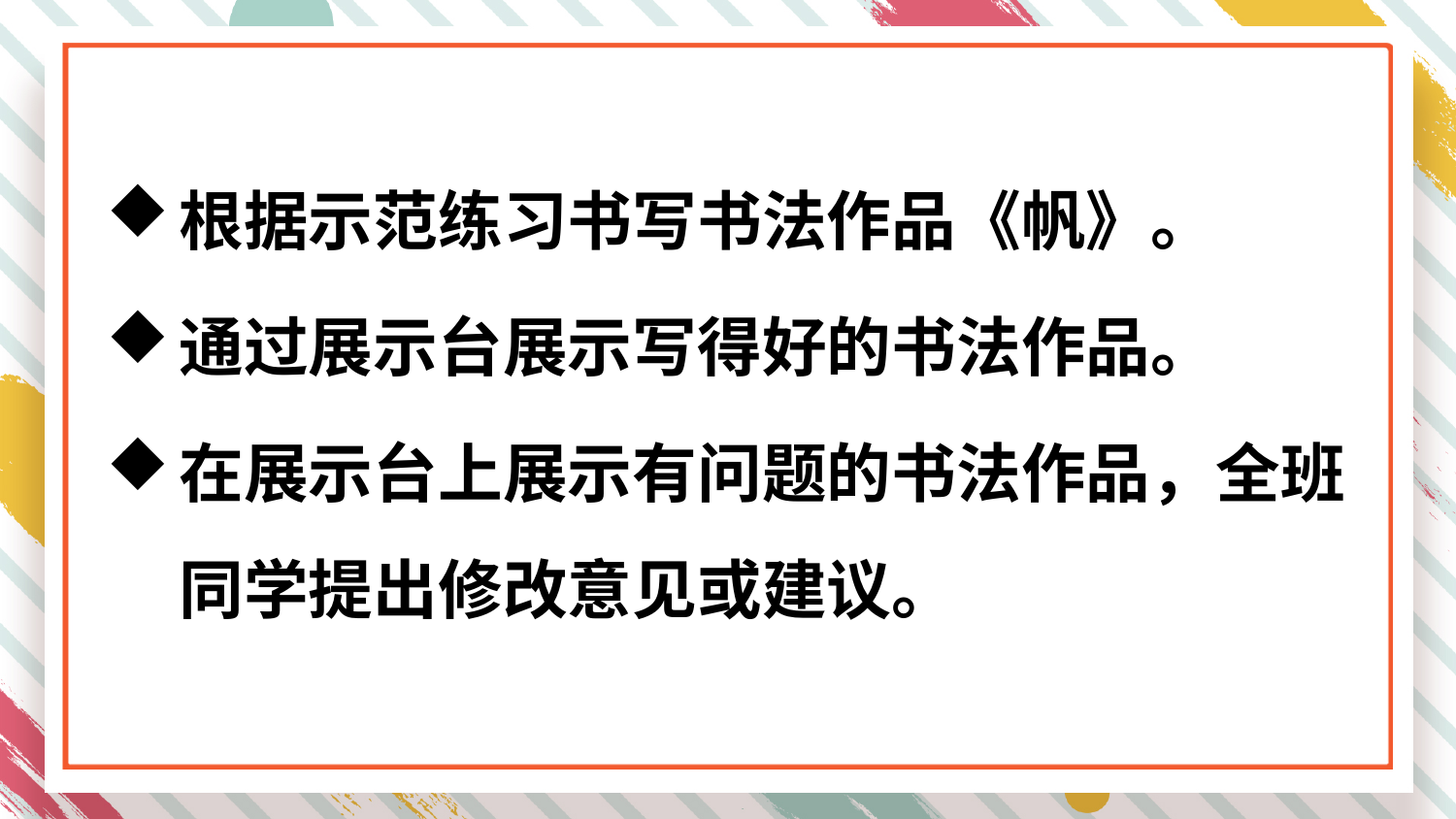

根据示范练习书写书法作品《帆》。
通过展示台展示写得好的书法作品。
在展示台上展示有问题的书法作品，全班同学提出修改意见或建议。